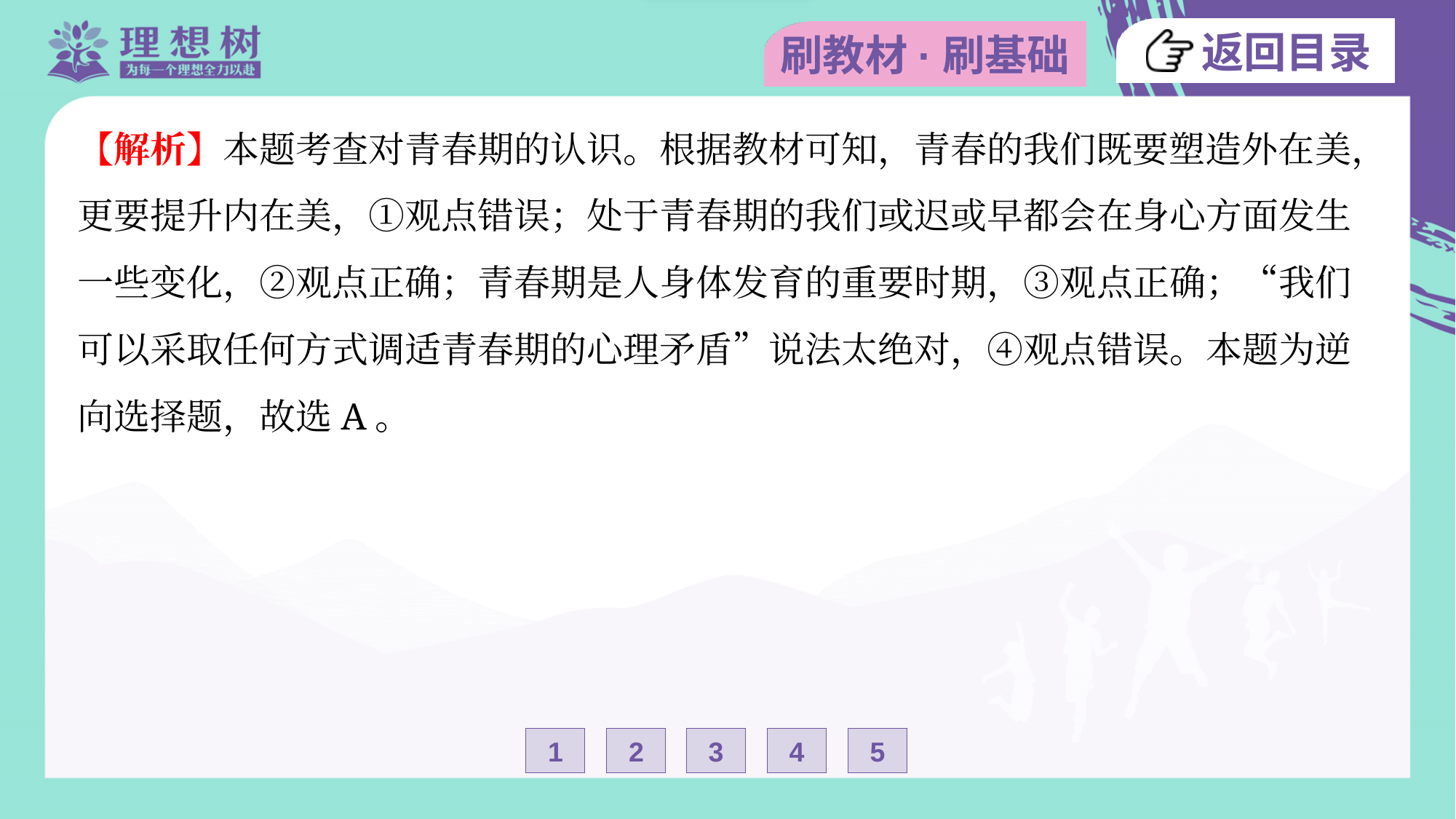

【解析】本题考查对青春期的认识。根据教材可知，青春的我们既要塑造外在美，
更要提升内在美，①观点错误；处于青春期的我们或迟或早都会在身心方面发生
一些变化，②观点正确；青春期是人身体发育的重要时期，③观点正确；“我们
可以采取任何方式调适青春期的心理矛盾”说法太绝对，④观点错误。本题为逆
向选择题，故选A。